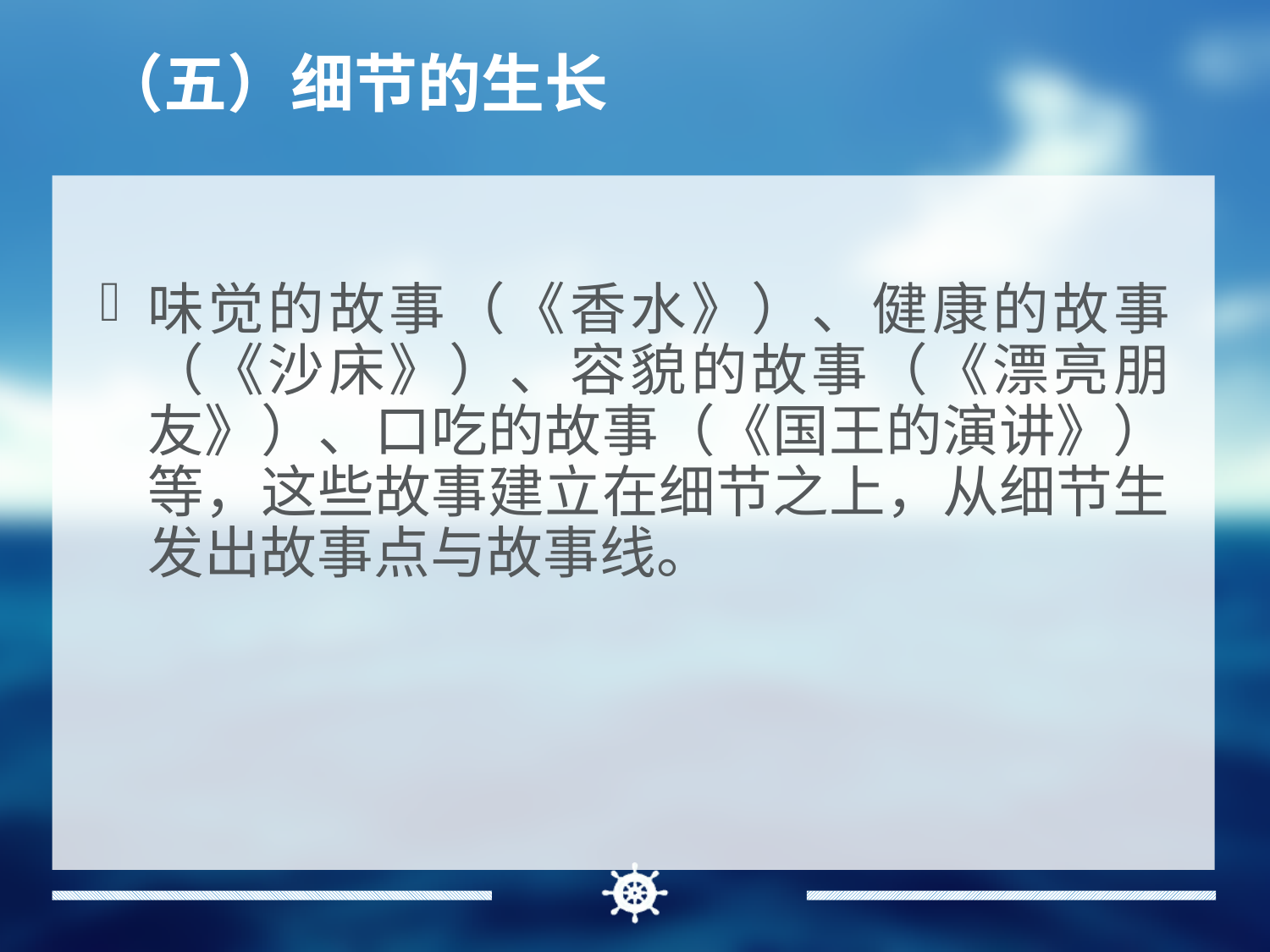

# （五）细节的生长

味觉的故事（《香水》）、健康的故事（《沙床》）、容貌的故事（《漂亮朋友》）、口吃的故事（《国王的演讲》）等，这些故事建立在细节之上，从细节生发出故事点与故事线。